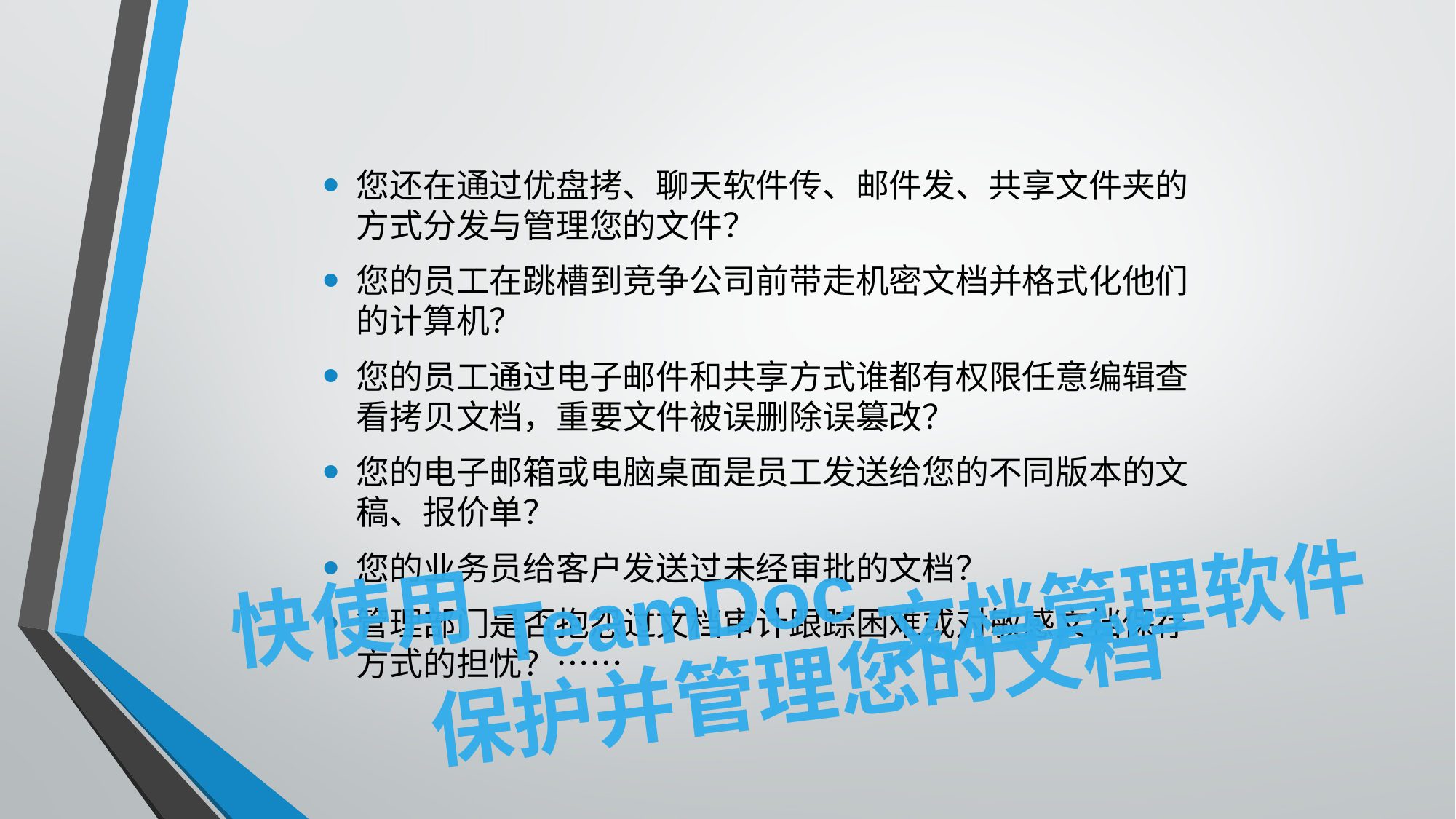

#
您还在通过优盘拷、聊天软件传、邮件发、共享文件夹的方式分发与管理您的文件？
您的员工在跳槽到竞争公司前带走机密文档并格式化他们的计算机？
您的员工通过电子邮件和共享方式谁都有权限任意编辑查看拷贝文档，重要文件被误删除误篡改？
您的电子邮箱或电脑桌面是员工发送给您的不同版本的文稿、报价单？
您的业务员给客户发送过未经审批的文档？
管理部门是否抱怨过文档审计跟踪困难或对敏感文档保存方式的担忧？……
快使用TeamDoc文档管理软件
保护并管理您的文档